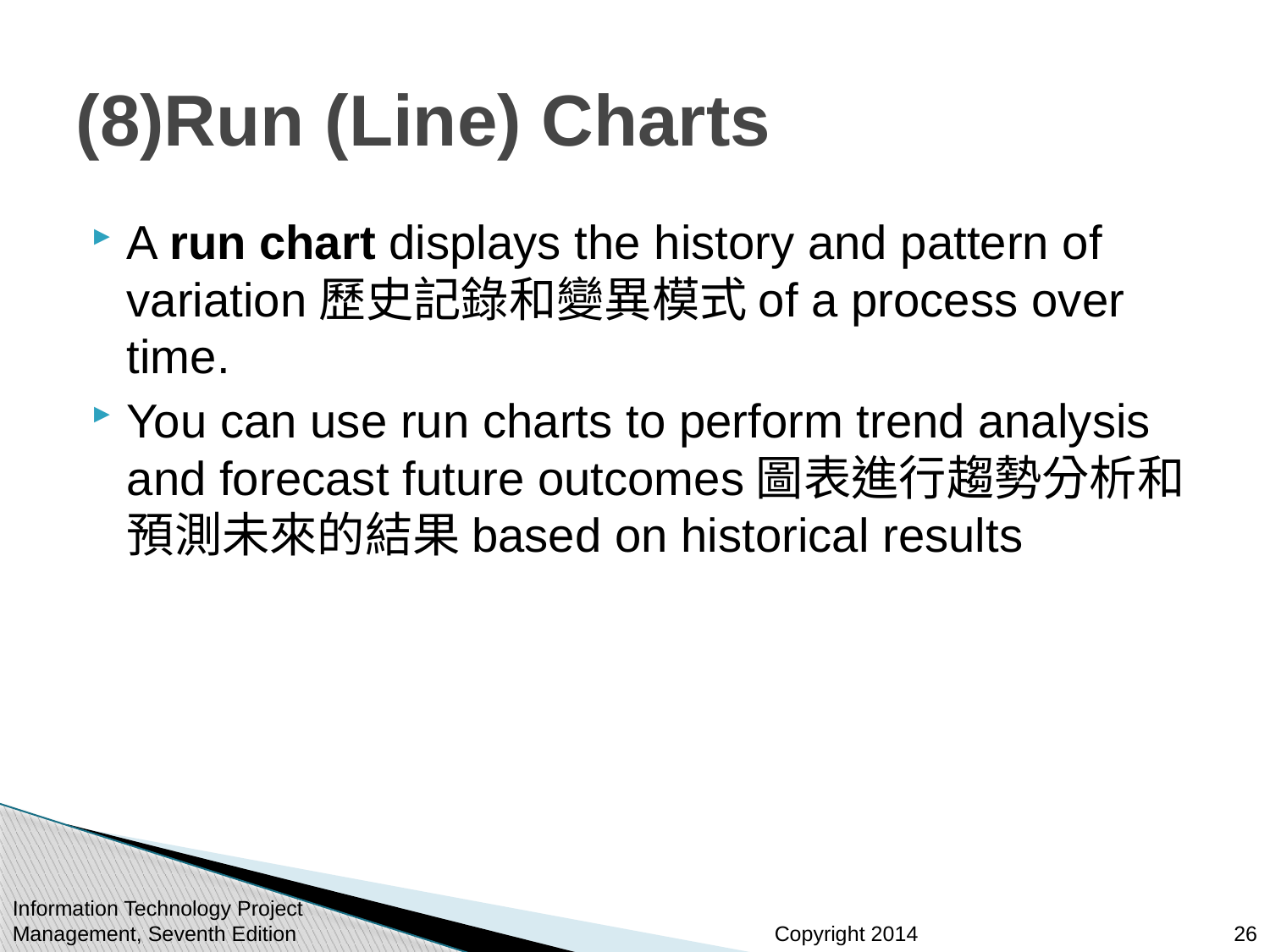

# (8)Run (Line) Charts
A run chart displays the history and pattern of variation歷史記錄和變異模式of a process over time.
You can use run charts to perform trend analysis and forecast future outcomes圖表進行趨勢分析和預測未來的結果based on historical results
Information Technology Project Management, Seventh Edition
26